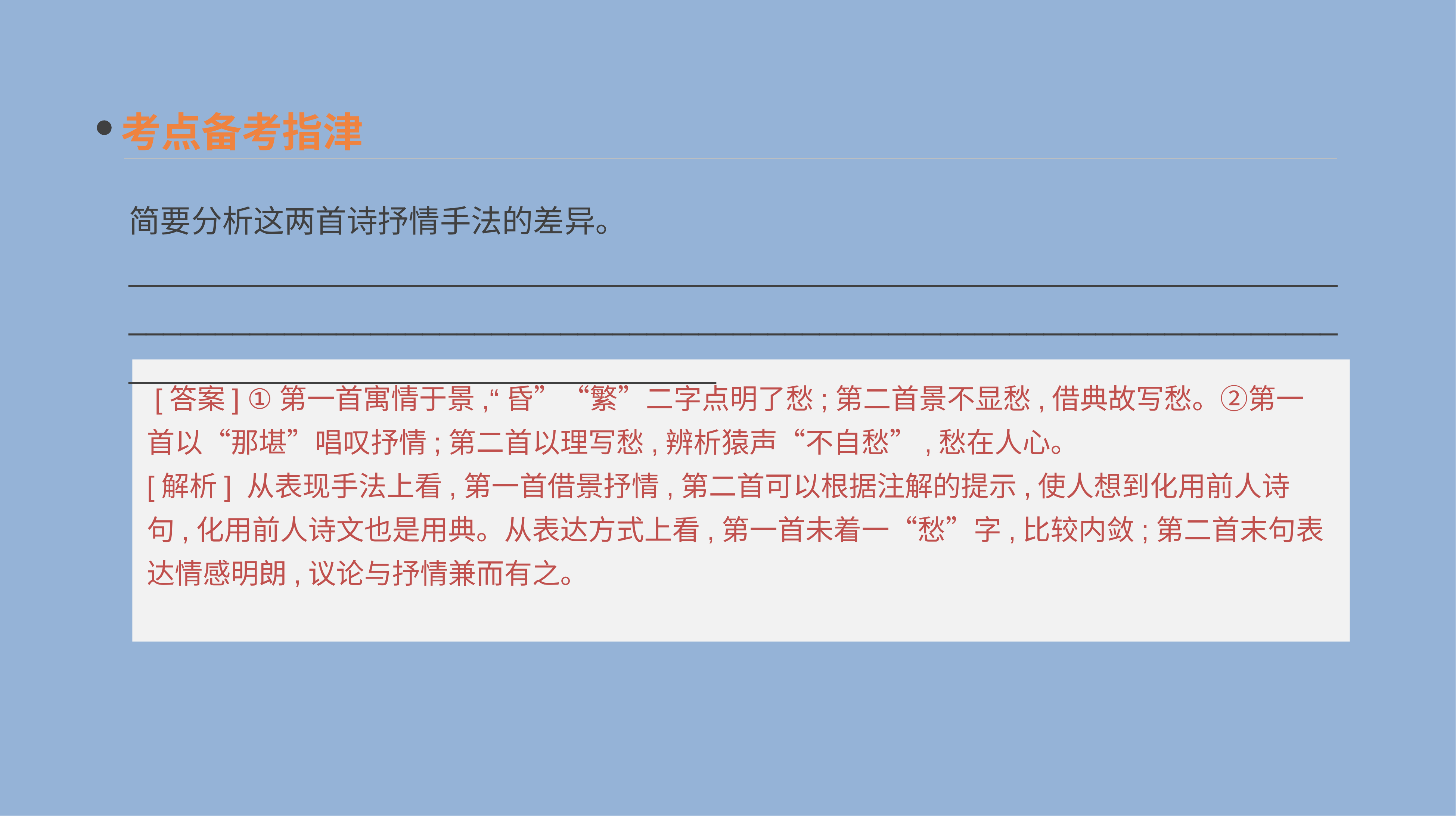

考点备考指津

简要分析这两首诗抒情手法的差异。
______________________________________________________________________________________________________________________________________________________________________________

 [答案] ①第一首寓情于景,“昏”“繁”二字点明了愁;第二首景不显愁,借典故写愁。②第一首以“那堪”唱叹抒情;第二首以理写愁,辨析猿声“不自愁”,愁在人心。
[解析] 从表现手法上看,第一首借景抒情,第二首可以根据注解的提示,使人想到化用前人诗句,化用前人诗文也是用典。从表达方式上看,第一首未着一“愁”字,比较内敛;第二首末句表达情感明朗,议论与抒情兼而有之。